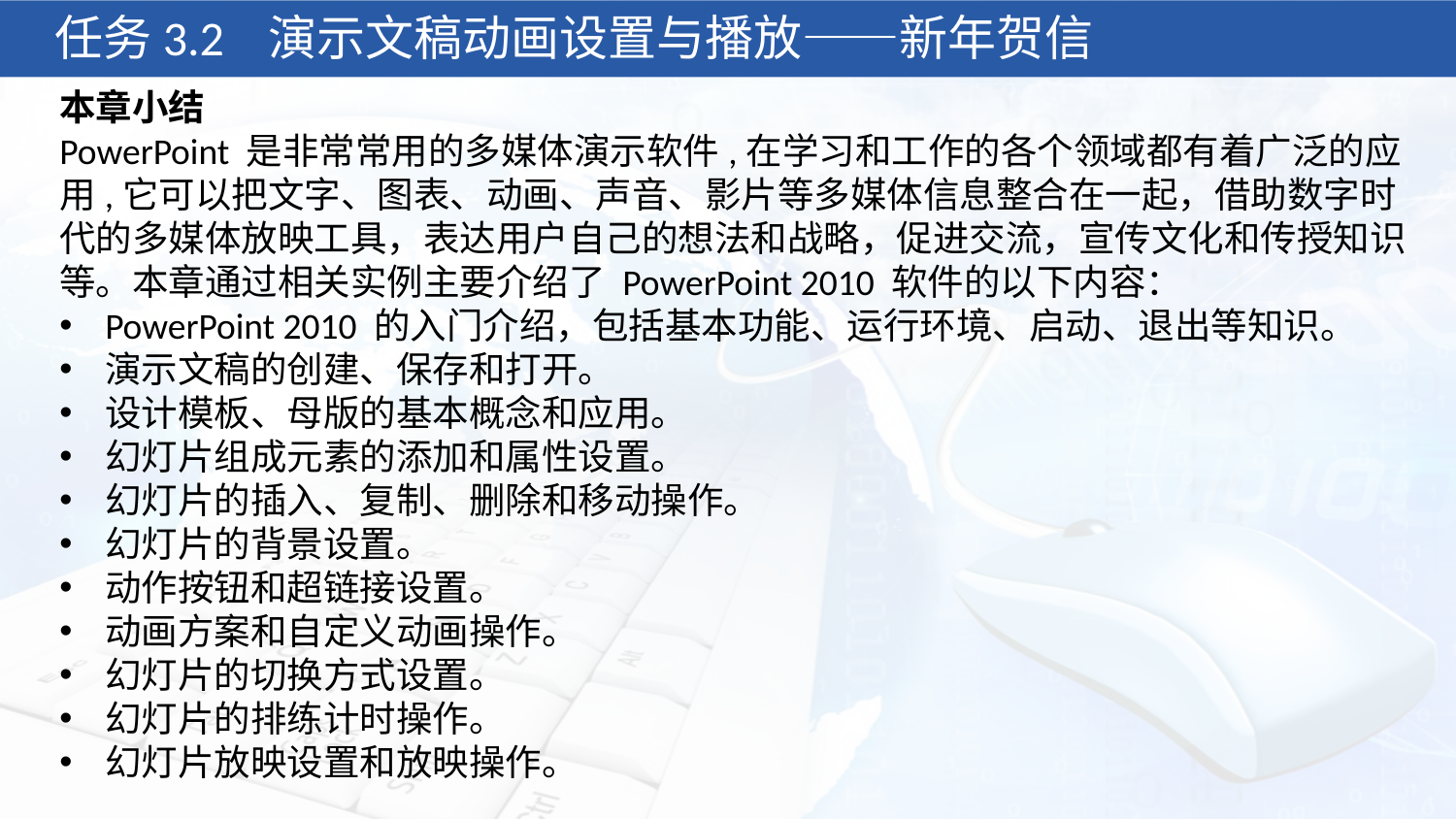

任务3.2   演示文稿动画设置与播放——新年贺信
本章小结
PowerPoint 是非常常用的多媒体演示软件,在学习和工作的各个领域都有着广泛的应用,它可以把文字、图表、动画、声音、影片等多媒体信息整合在一起，借助数字时代的多媒体放映工具，表达用户自己的想法和战略，促进交流，宣传文化和传授知识等。本章通过相关实例主要介绍了 PowerPoint 2010 软件的以下内容：
PowerPoint 2010 的入门介绍，包括基本功能、运行环境、启动、退出等知识。
演示文稿的创建、保存和打开。
设计模板、母版的基本概念和应用。
幻灯片组成元素的添加和属性设置。
幻灯片的插入、复制、删除和移动操作。
幻灯片的背景设置。
动作按钮和超链接设置。
动画方案和自定义动画操作。
幻灯片的切换方式设置。
幻灯片的排练计时操作。
幻灯片放映设置和放映操作。